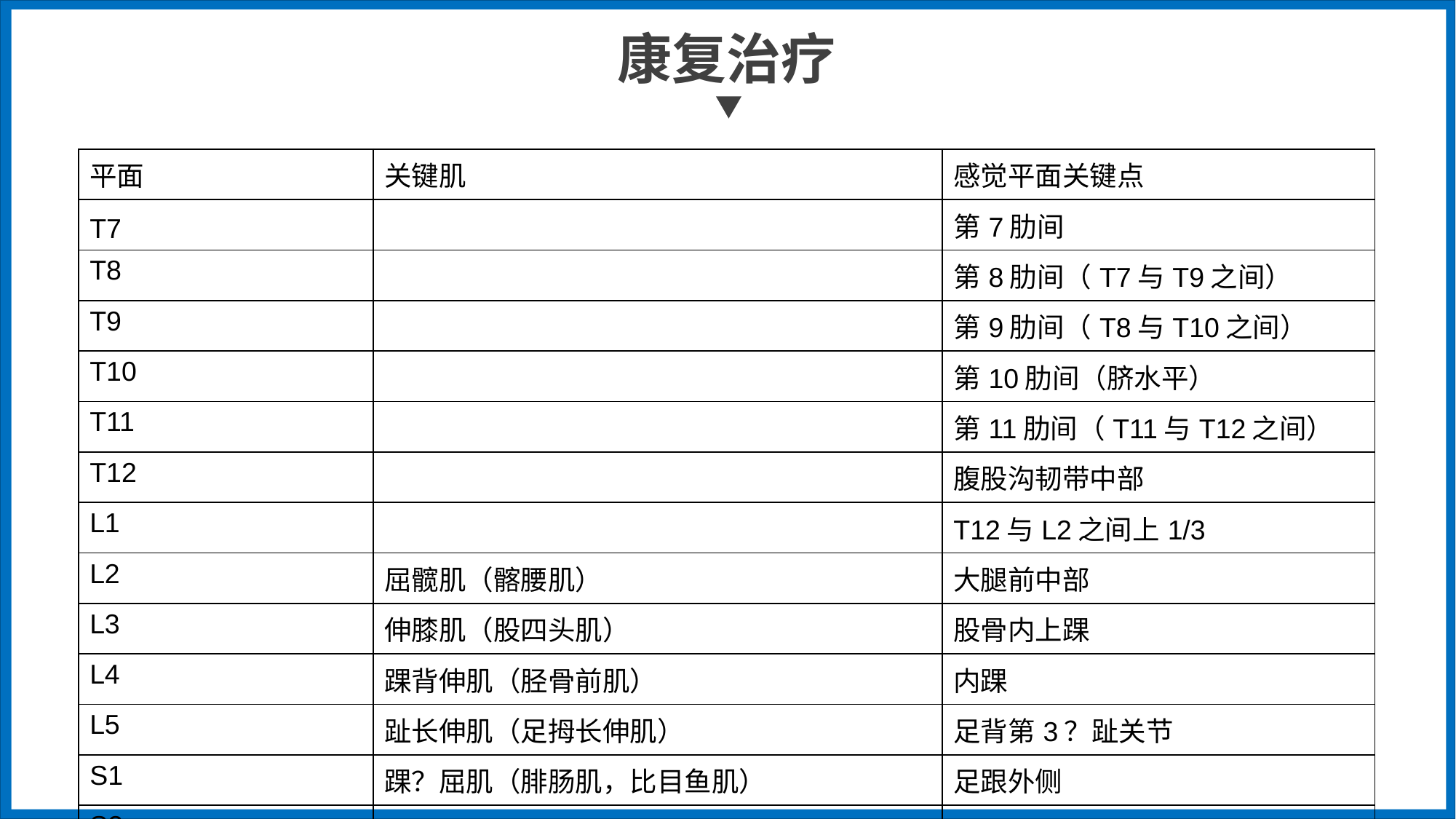

| 平面 | 关键肌 | 感觉平面关键点 |
| --- | --- | --- |
| T7 |  | 第7肋间 |
| T8 |  | 第8肋间（T7与T9之间） |
| T9 |  | 第9肋间（T8与T10之间） |
| T10 |  | 第10肋间（脐水平） |
| T11 |  | 第11肋间（T11与T12之间） |
| T12 |  | 腹股沟韧带中部 |
| L1 |  | T12与L2之间上1/3 |
| L2 | 屈髋肌（髂腰肌） | 大腿前中部 |
| L3 | 伸膝肌（股四头肌） | 股骨内上踝 |
| L4 | 踝背伸肌（胫骨前肌） | 内踝 |
| L5 | 趾长伸肌（足拇长伸肌） | 足背第3？趾关节 |
| S1 | 踝？屈肌（腓肠肌，比目鱼肌） | 足跟外侧 |
| S2 |  | 腘窝中点 |
| S3 |  | 坐骨结节 |